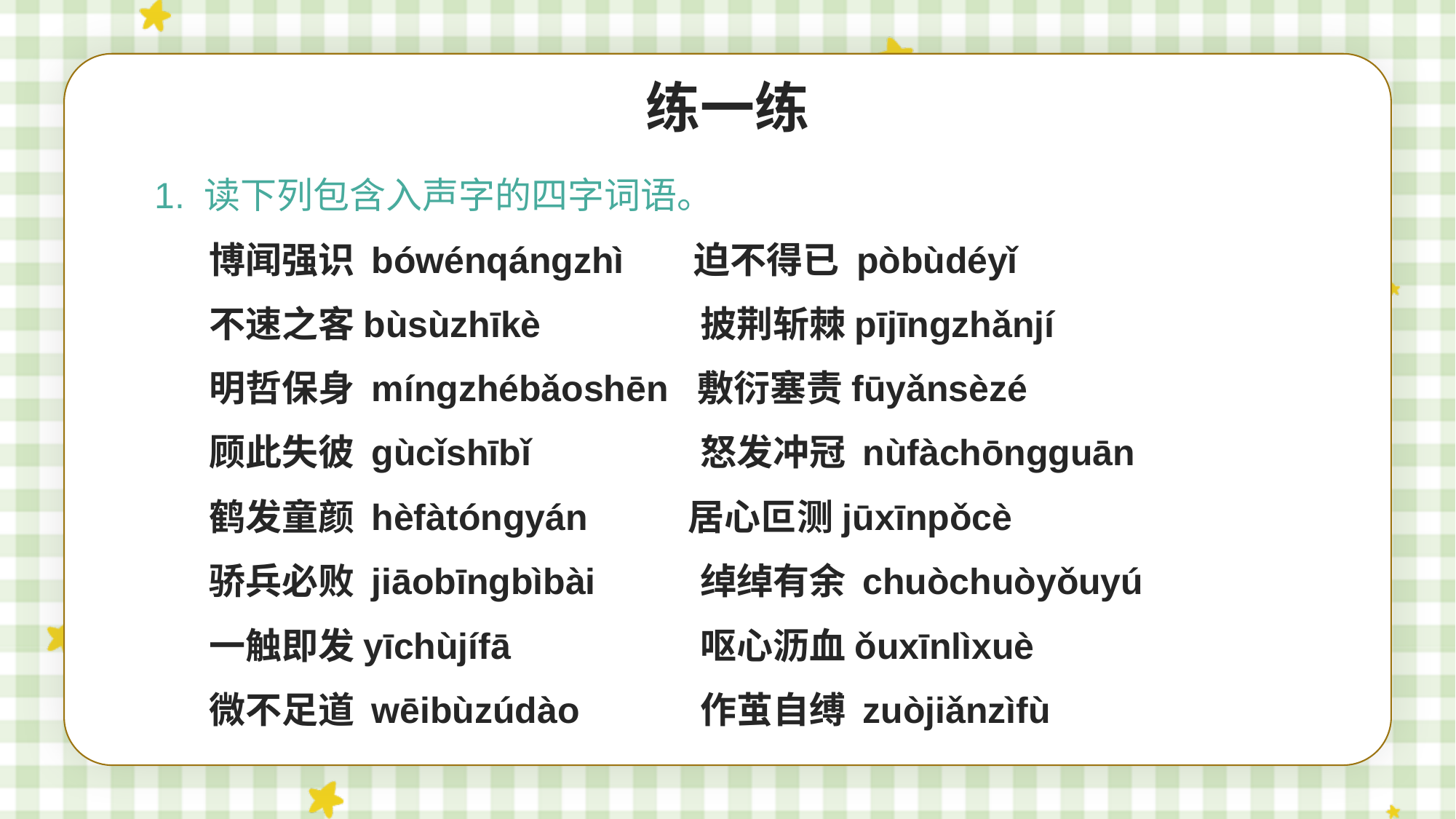

练一练
1. 读下列包含入声字的四字词语。
博闻强识 bówénqángzhì      迫不得已 pòbùdéyǐ
不速之客bùsùzhīkè		披荆斩棘pījīngzhǎnjí
明哲保身 míngzhébǎoshēn  敷衍塞责fūyǎnsèzé
顾此失彼 gùcǐshībǐ		怒发冲冠 nùfàchōngguān
鹤发童颜 hèfàtóngyán         居心叵测jūxīnpǒcè
骄兵必败 jiāobīngbìbài	绰绰有余 chuòchuòyǒuyú
一触即发yīchùjífā		呕心沥血ǒuxīnlìxuè
微不足道 wēibùzúdào		作茧自缚 zuòjiǎnzìfù